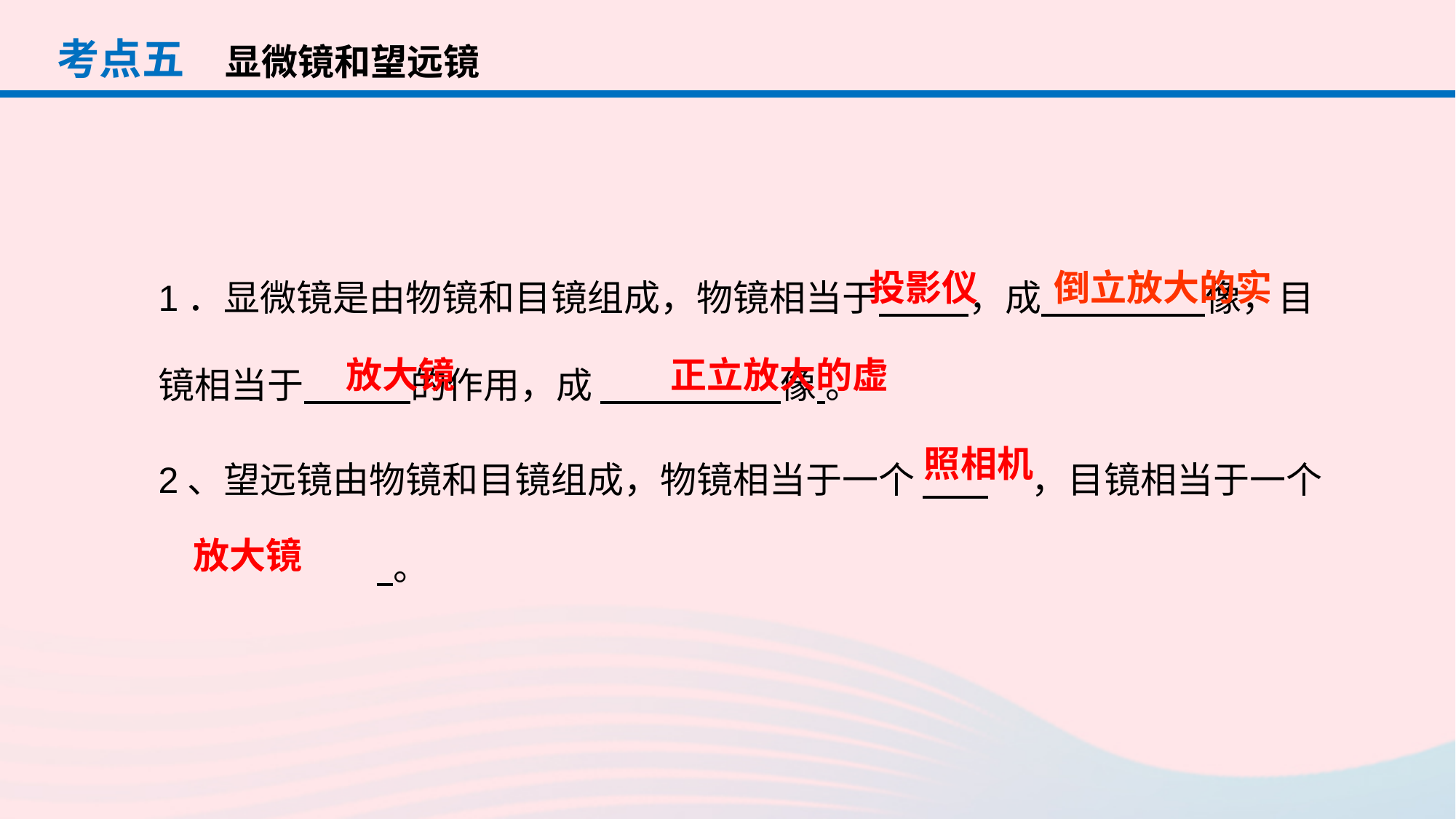

考点五
显微镜和望远镜
倒立放大的实
投影仪
1．显微镜是由物镜和目镜组成，物镜相当于           ，成                    像，目镜相当于             的作用，成                       像 。
2、望远镜由物镜和目镜组成，物镜相当于一个	        	，目镜相当于一个		  。
正立放大的虚
放大镜
照相机
放大镜